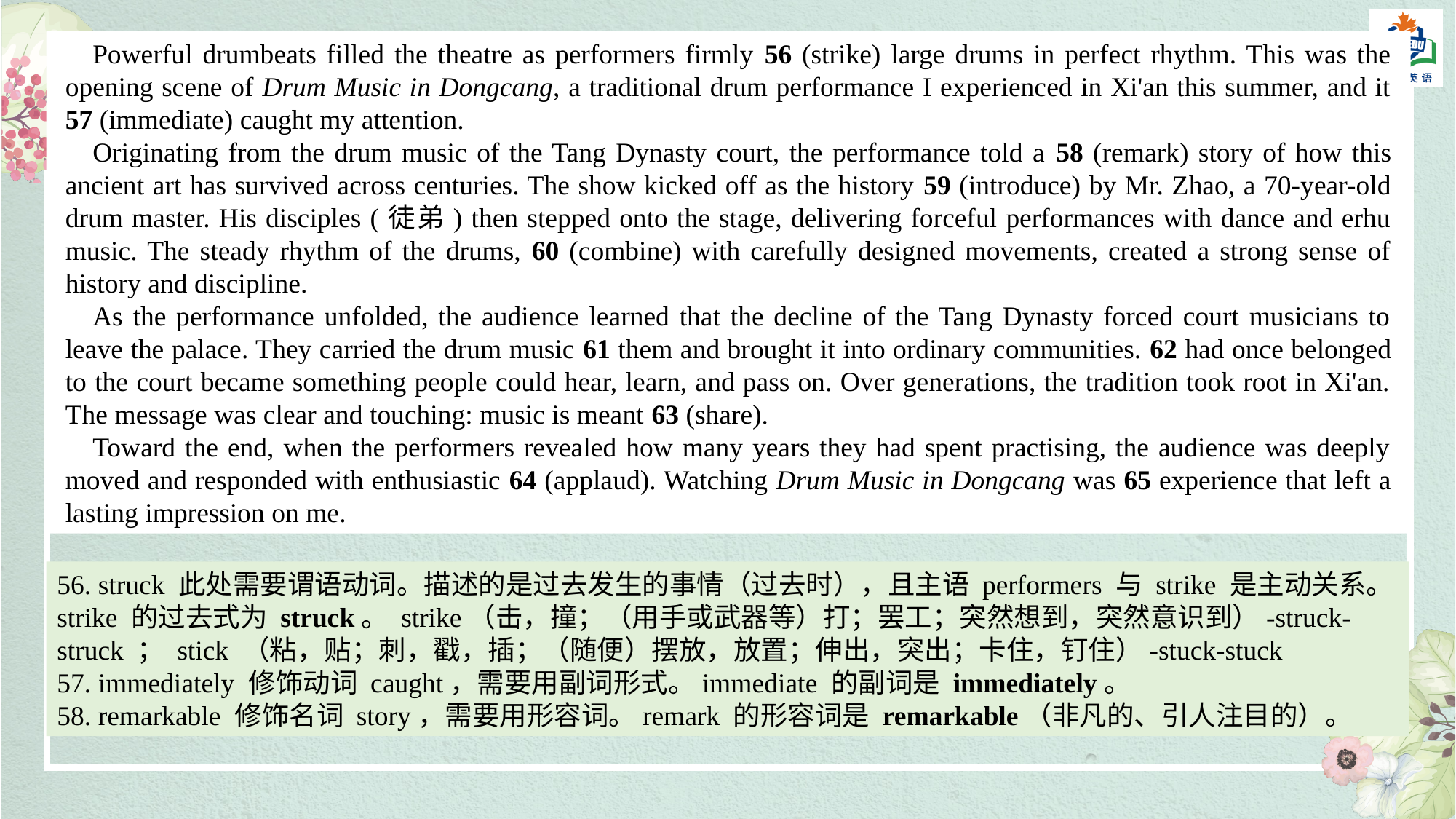

Powerful drumbeats filled the theatre as performers firmly 56 (strike) large drums in perfect rhythm. This was the opening scene of Drum Music in Dongcang, a traditional drum performance I experienced in Xi'an this summer, and it 57 (immediate) caught my attention.
Originating from the drum music of the Tang Dynasty court, the performance told a 58 (remark) story of how this ancient art has survived across centuries. The show kicked off as the history 59 (introduce) by Mr. Zhao, a 70-year-old drum master. His disciples (徒弟) then stepped onto the stage, delivering forceful performances with dance and erhu music. The steady rhythm of the drums, 60 (combine) with carefully designed movements, created a strong sense of history and discipline.
As the performance unfolded, the audience learned that the decline of the Tang Dynasty forced court musicians to leave the palace. They carried the drum music 61 them and brought it into ordinary communities. 62 had once belonged to the court became something people could hear, learn, and pass on. Over generations, the tradition took root in Xi'an. The message was clear and touching: music is meant 63 (share).
Toward the end, when the performers revealed how many years they had spent practising, the audience was deeply moved and responded with enthusiastic 64 (applaud). Watching Drum Music in Dongcang was 65 experience that left a lasting impression on me.
56. struck 此处需要谓语动词。描述的是过去发生的事情（过去时），且主语 performers 与 strike 是主动关系。strike 的过去式为 struck。 strike（击，撞；（用手或武器等）打；罢工；突然想到，突然意识到）-struck-struck ； stick （粘，贴；刺，戳，插；（随便）摆放，放置；伸出，突出；卡住，钉住）-stuck-stuck
57. immediately 修饰动词 caught，需要用副词形式。immediate 的副词是 immediately。
58. remarkable 修饰名词 story，需要用形容词。remark 的形容词是 remarkable（非凡的、引人注目的）。